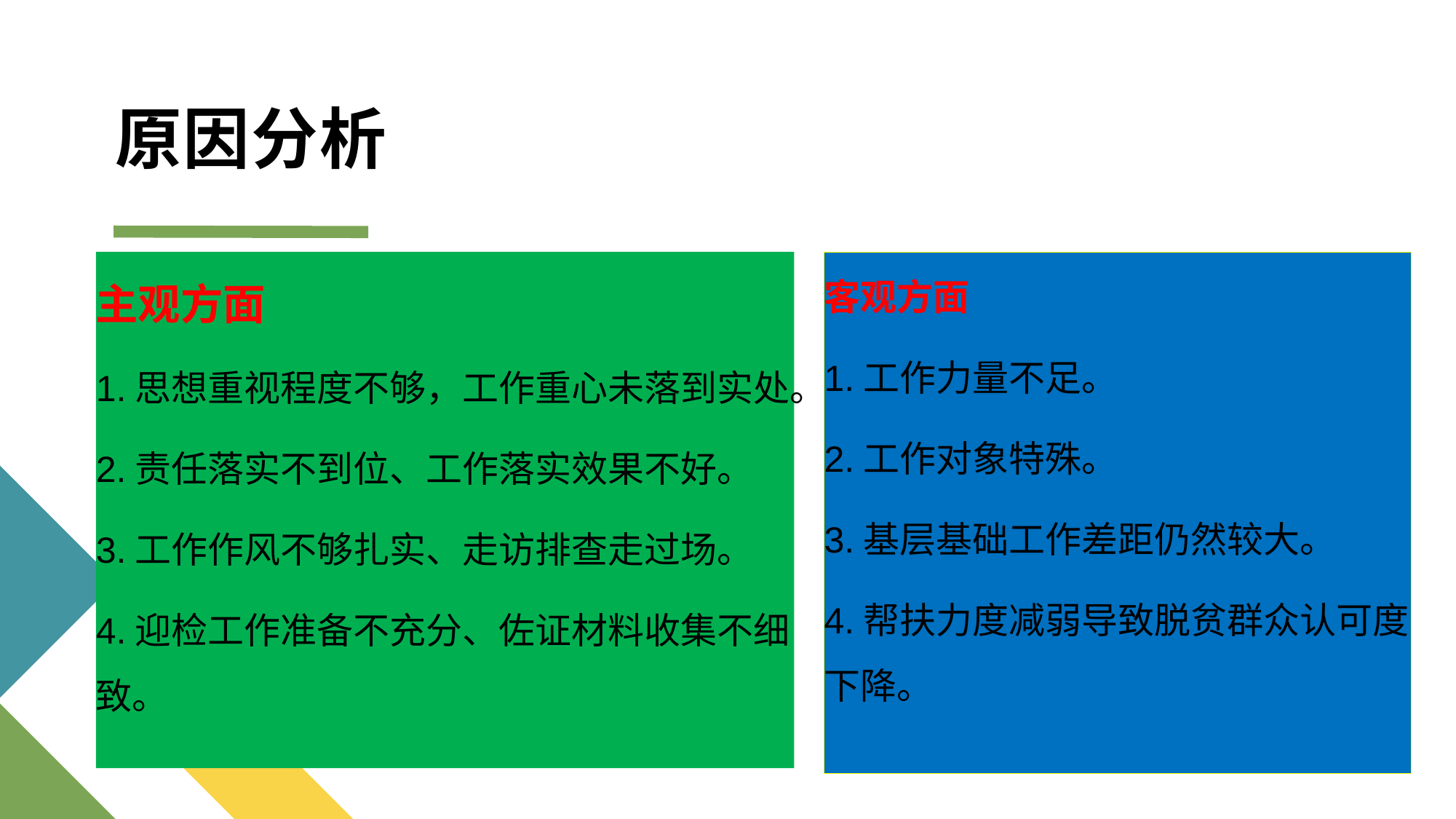

# 原因分析
主观方面
1.思想重视程度不够，工作重心未落到实处。
2.责任落实不到位、工作落实效果不好。
3.工作作风不够扎实、走访排查走过场。
4.迎检工作准备不充分、佐证材料收集不细致。
客观方面
1.工作力量不足。
2.工作对象特殊。
3.基层基础工作差距仍然较大。
4.帮扶力度减弱导致脱贫群众认可度下降。